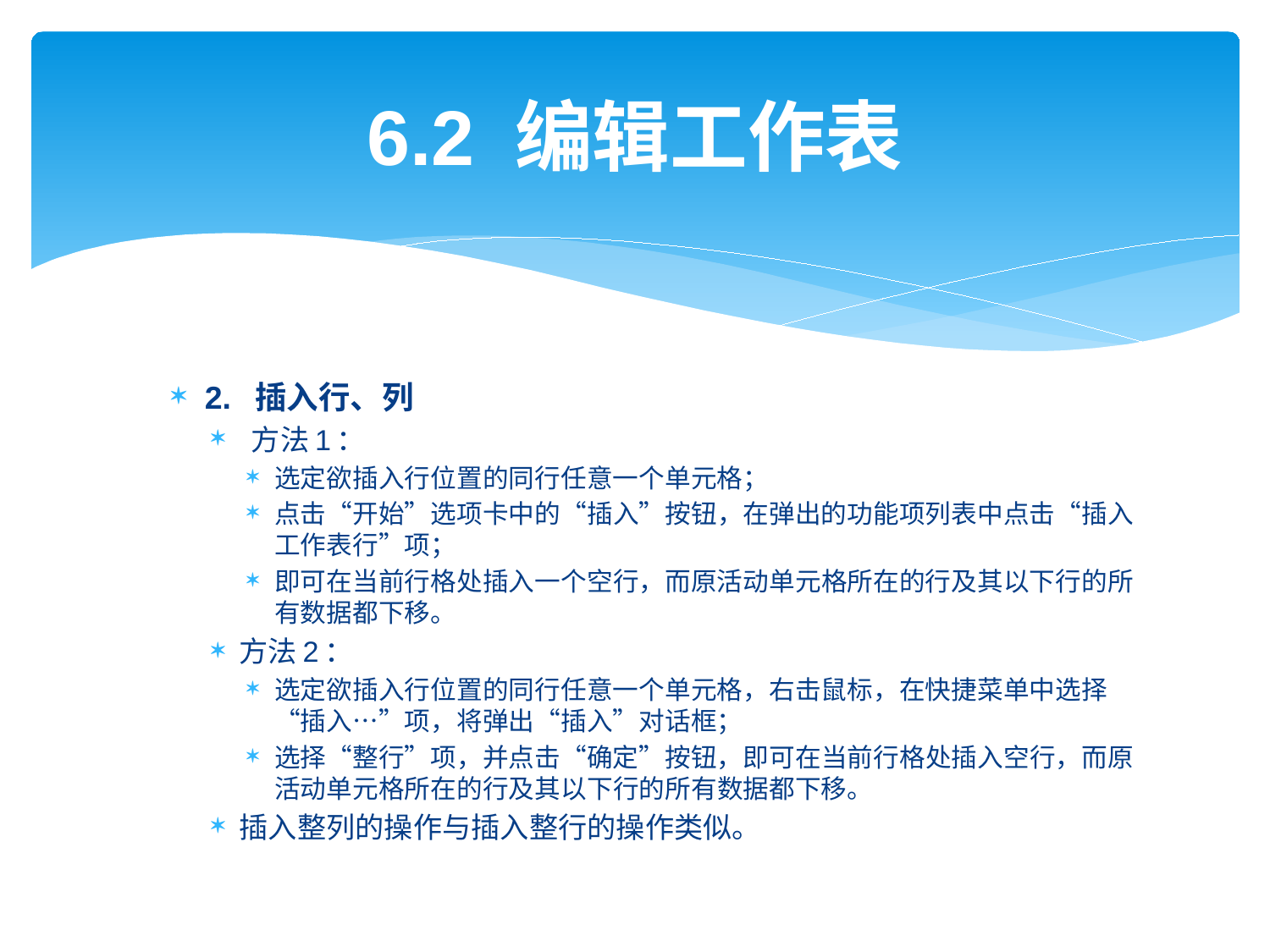

# 6.2 编辑工作表
2.  插入行、列
 方法1：
选定欲插入行位置的同行任意一个单元格；
点击“开始”选项卡中的“插入”按钮，在弹出的功能项列表中点击“插入工作表行”项；
即可在当前行格处插入一个空行，而原活动单元格所在的行及其以下行的所有数据都下移。
方法2：
选定欲插入行位置的同行任意一个单元格，右击鼠标，在快捷菜单中选择“插入…”项，将弹出“插入”对话框；
选择“整行”项，并点击“确定”按钮，即可在当前行格处插入空行，而原活动单元格所在的行及其以下行的所有数据都下移。
插入整列的操作与插入整行的操作类似。